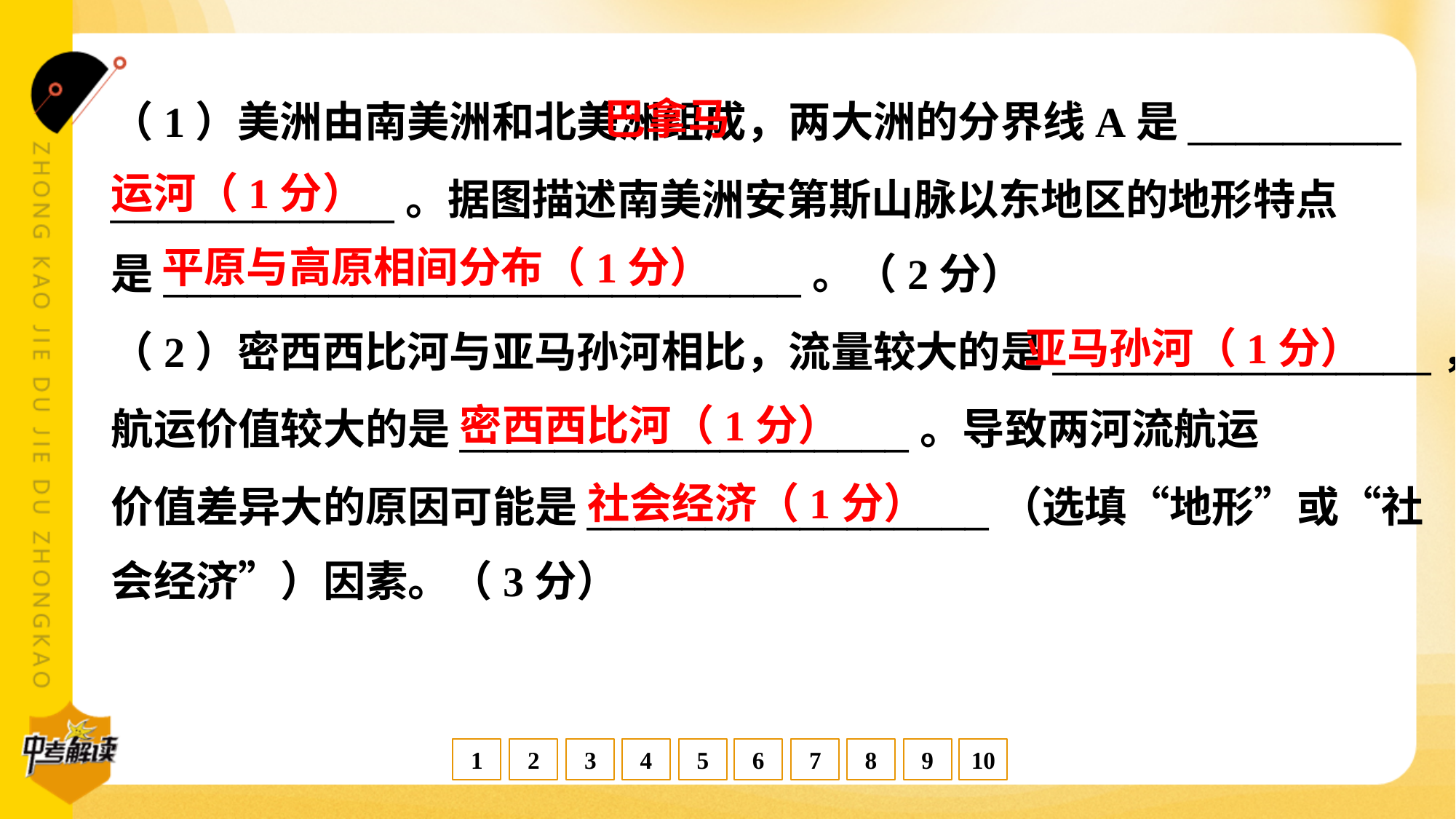

巴拿马
运河（1分）
（1）美洲由南美洲和北美洲组成，两大洲的分界线A是_________
____________。据图描述南美洲安第斯山脉以东地区的地形特点
是___________________________。（2分）
平原与高原相间分布（1分）
亚马孙河（1分）
（2）密西西比河与亚马孙河相比，流量较大的是________________，
航运价值较大的是___________________。导致两河流航运
价值差异大的原因可能是_________________（选填“地形”或“社
会经济”）因素。（3分）
密西西比河（1分）
社会经济（1分）